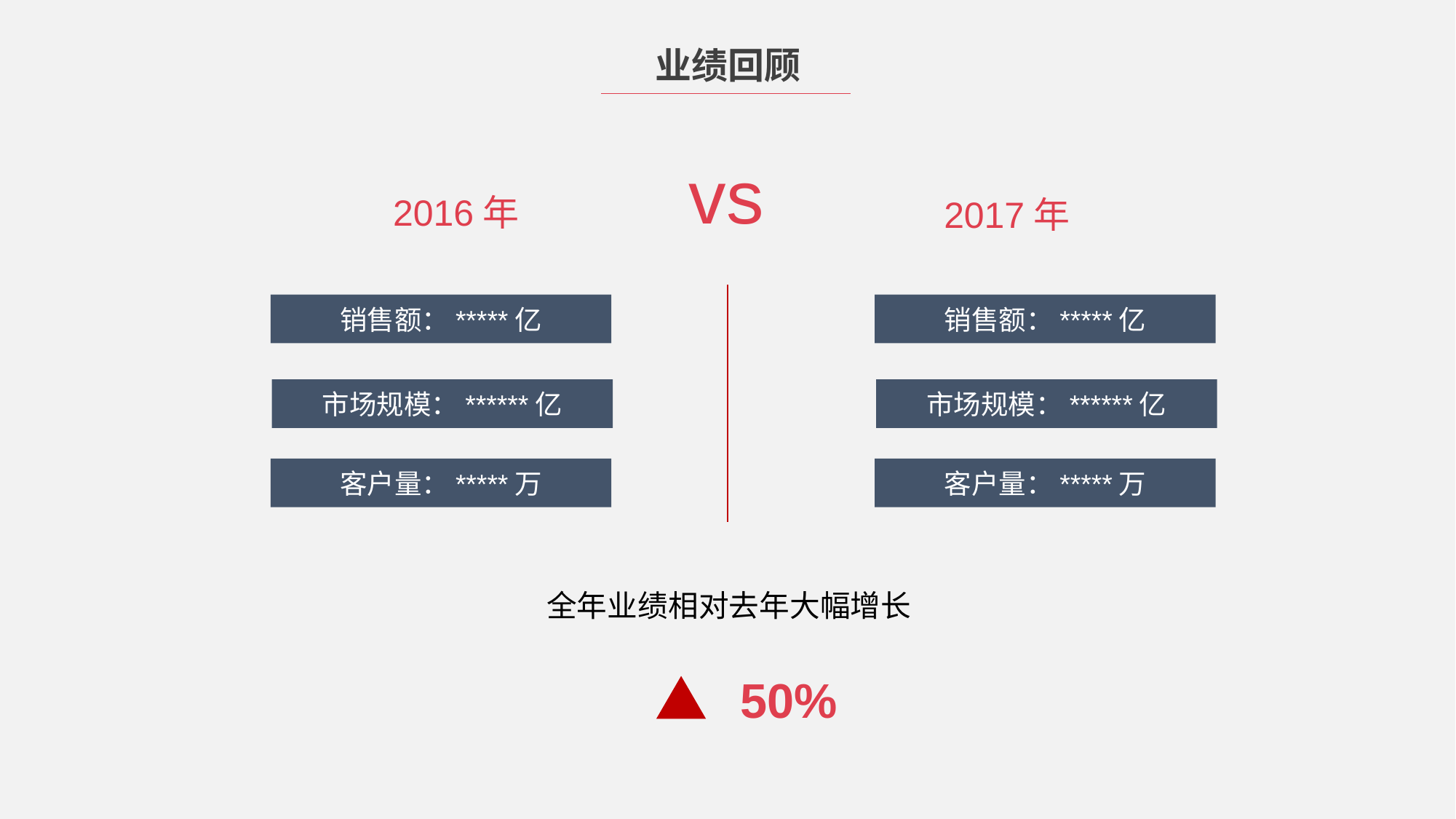

业绩回顾
vs
2016年
2017年
销售额：*****亿
销售额：*****亿
市场规模：******亿
市场规模：******亿
客户量：*****万
客户量：*****万
全年业绩相对去年大幅增长
50%